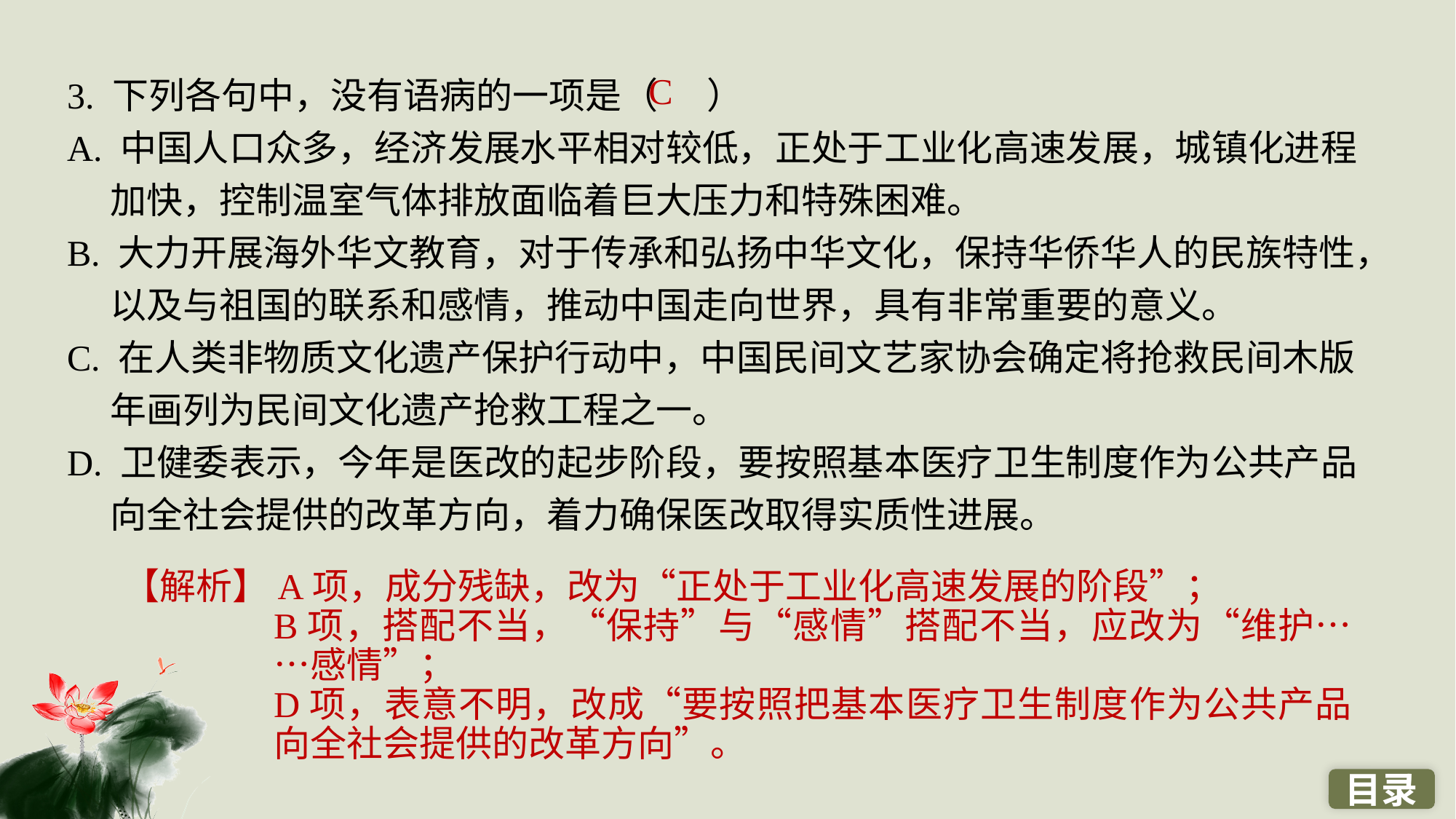

3. 下列各句中，没有语病的一项是（      ）
A. 中国人口众多，经济发展水平相对较低，正处于工业化高速发展，城镇化进程加快，控制温室气体排放面临着巨大压力和特殊困难。
B. 大力开展海外华文教育，对于传承和弘扬中华文化，保持华侨华人的民族特性，以及与祖国的联系和感情，推动中国走向世界，具有非常重要的意义。
C. 在人类非物质文化遗产保护行动中，中国民间文艺家协会确定将抢救民间木版年画列为民间文化遗产抢救工程之一。
D. 卫健委表示，今年是医改的起步阶段，要按照基本医疗卫生制度作为公共产品向全社会提供的改革方向，着力确保医改取得实质性进展。
C
【解析】A项，成分残缺，改为“正处于工业化高速发展的阶段”；
B项，搭配不当，“保持”与“感情”搭配不当，应改为“维护……感情”；
D项，表意不明，改成“要按照把基本医疗卫生制度作为公共产品向全社会提供的改革方向”。